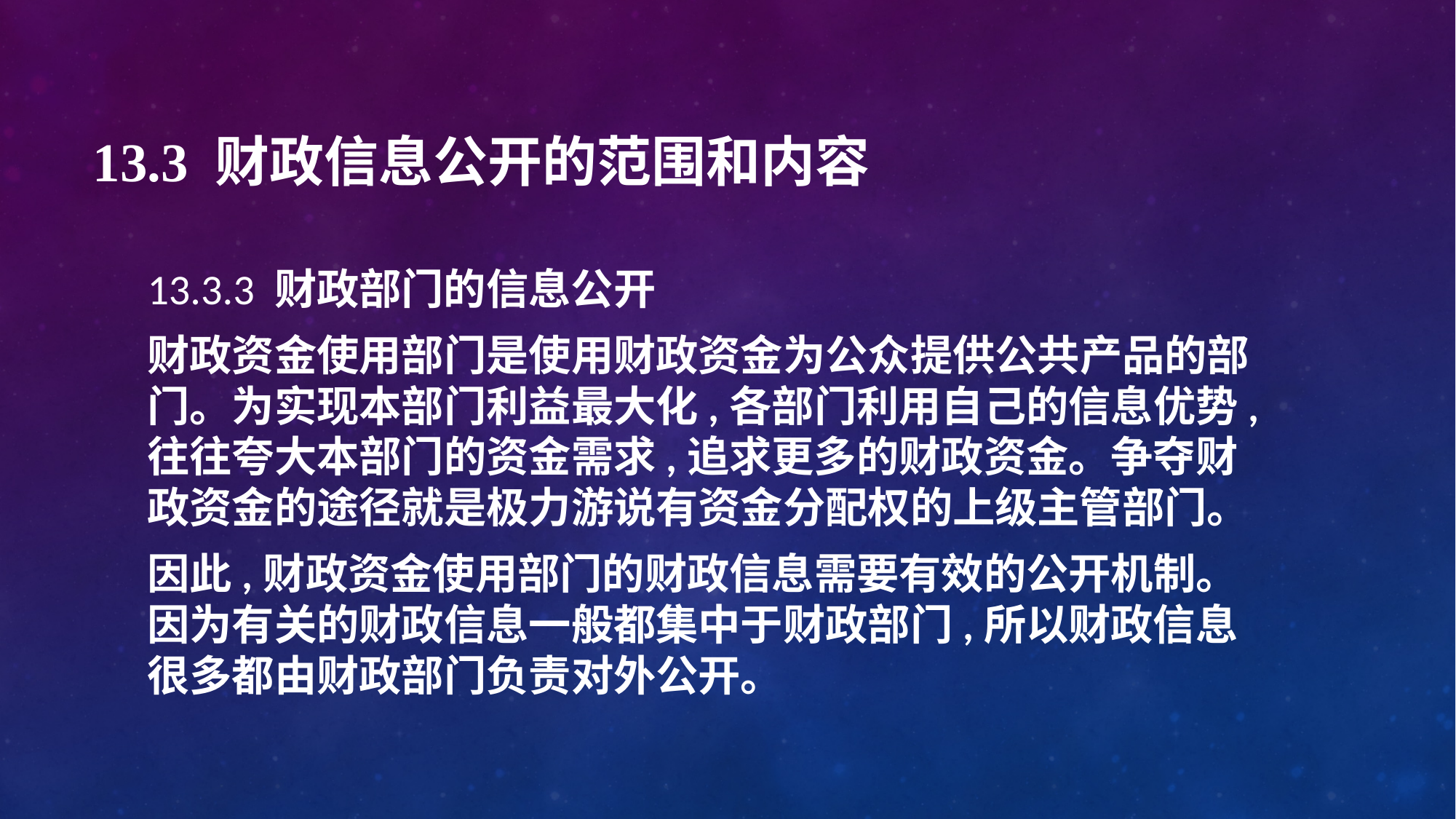

# 13.3 财政信息公开的范围和内容
13.3.3 财政部门的信息公开
财政资金使用部门是使用财政资金为公众提供公共产品的部门。为实现本部门利益最大化,各部门利用自己的信息优势,往往夸大本部门的资金需求,追求更多的财政资金。争夺财政资金的途径就是极力游说有资金分配权的上级主管部门。
因此,财政资金使用部门的财政信息需要有效的公开机制。因为有关的财政信息一般都集中于财政部门,所以财政信息很多都由财政部门负责对外公开。